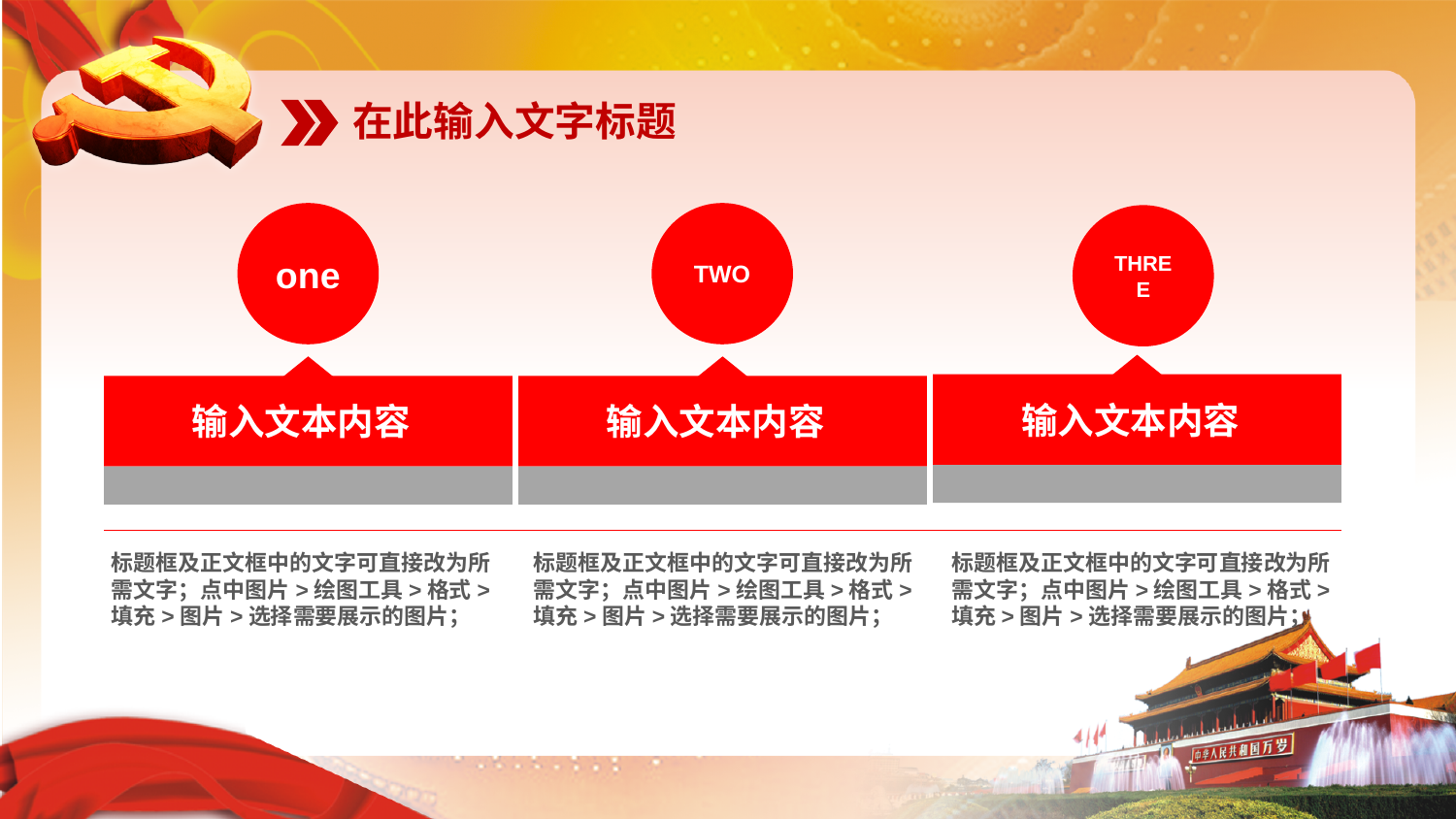

在此输入文字标题

one
TWO
THREE

输入文本内容

输入文本内容

输入文本内容
标题框及正文框中的文字可直接改为所需文字；点中图片>绘图工具>格式>填充>图片>选择需要展示的图片；
标题框及正文框中的文字可直接改为所需文字；点中图片>绘图工具>格式>填充>图片>选择需要展示的图片；
标题框及正文框中的文字可直接改为所需文字；点中图片>绘图工具>格式>填充>图片>选择需要展示的图片；